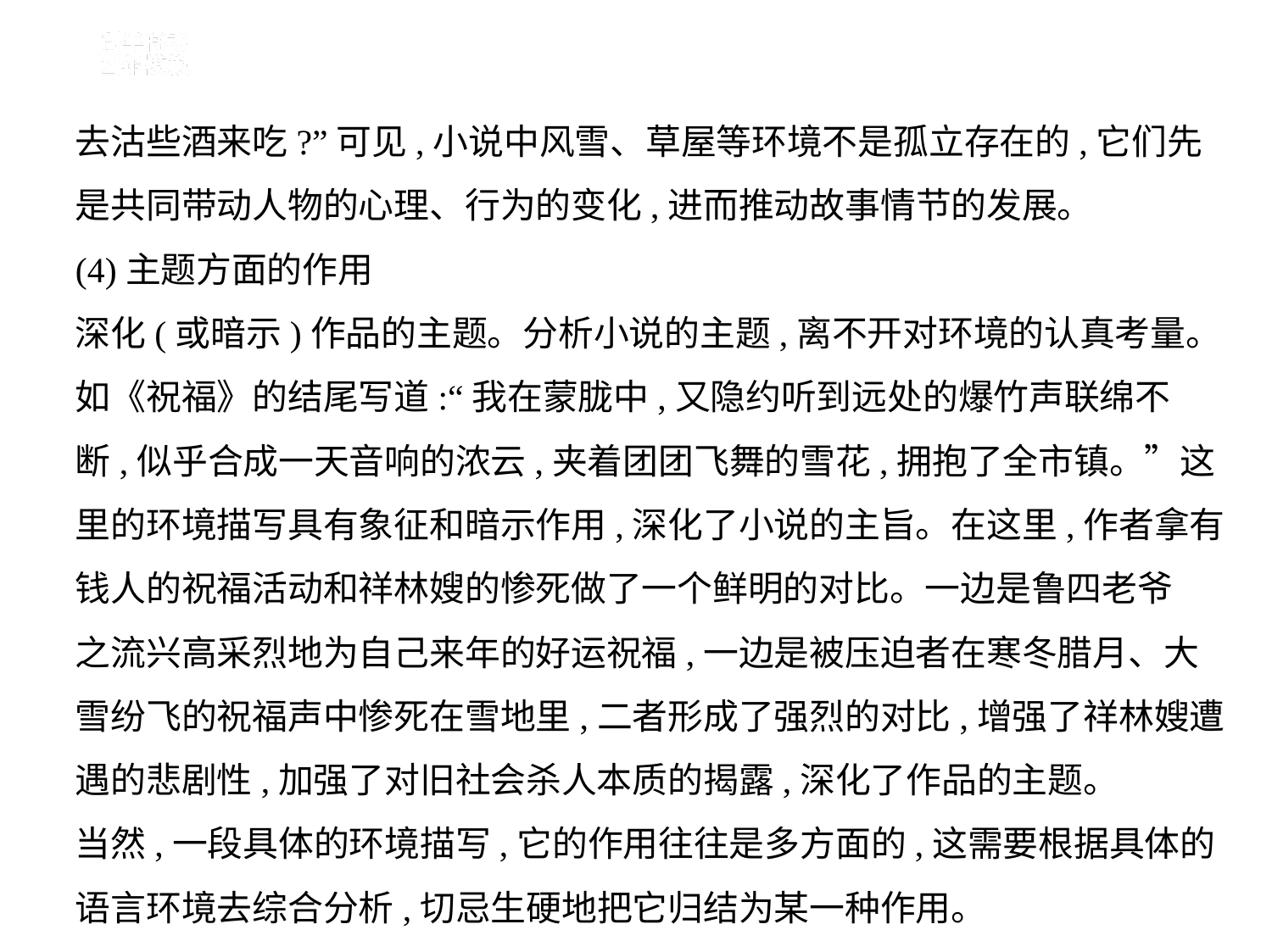

去沽些酒来吃?”可见,小说中风雪、草屋等环境不是孤立存在的,它们先
是共同带动人物的心理、行为的变化,进而推动故事情节的发展。
(4)主题方面的作用
深化(或暗示)作品的主题。分析小说的主题,离不开对环境的认真考量。
如《祝福》的结尾写道:“我在蒙胧中,又隐约听到远处的爆竹声联绵不
断,似乎合成一天音响的浓云,夹着团团飞舞的雪花,拥抱了全市镇。”这
里的环境描写具有象征和暗示作用,深化了小说的主旨。在这里,作者拿有
钱人的祝福活动和祥林嫂的惨死做了一个鲜明的对比。一边是鲁四老爷
之流兴高采烈地为自己来年的好运祝福,一边是被压迫者在寒冬腊月、大
雪纷飞的祝福声中惨死在雪地里,二者形成了强烈的对比,增强了祥林嫂遭
遇的悲剧性,加强了对旧社会杀人本质的揭露,深化了作品的主题。
当然,一段具体的环境描写,它的作用往往是多方面的,这需要根据具体的
语言环境去综合分析,切忌生硬地把它归结为某一种作用。